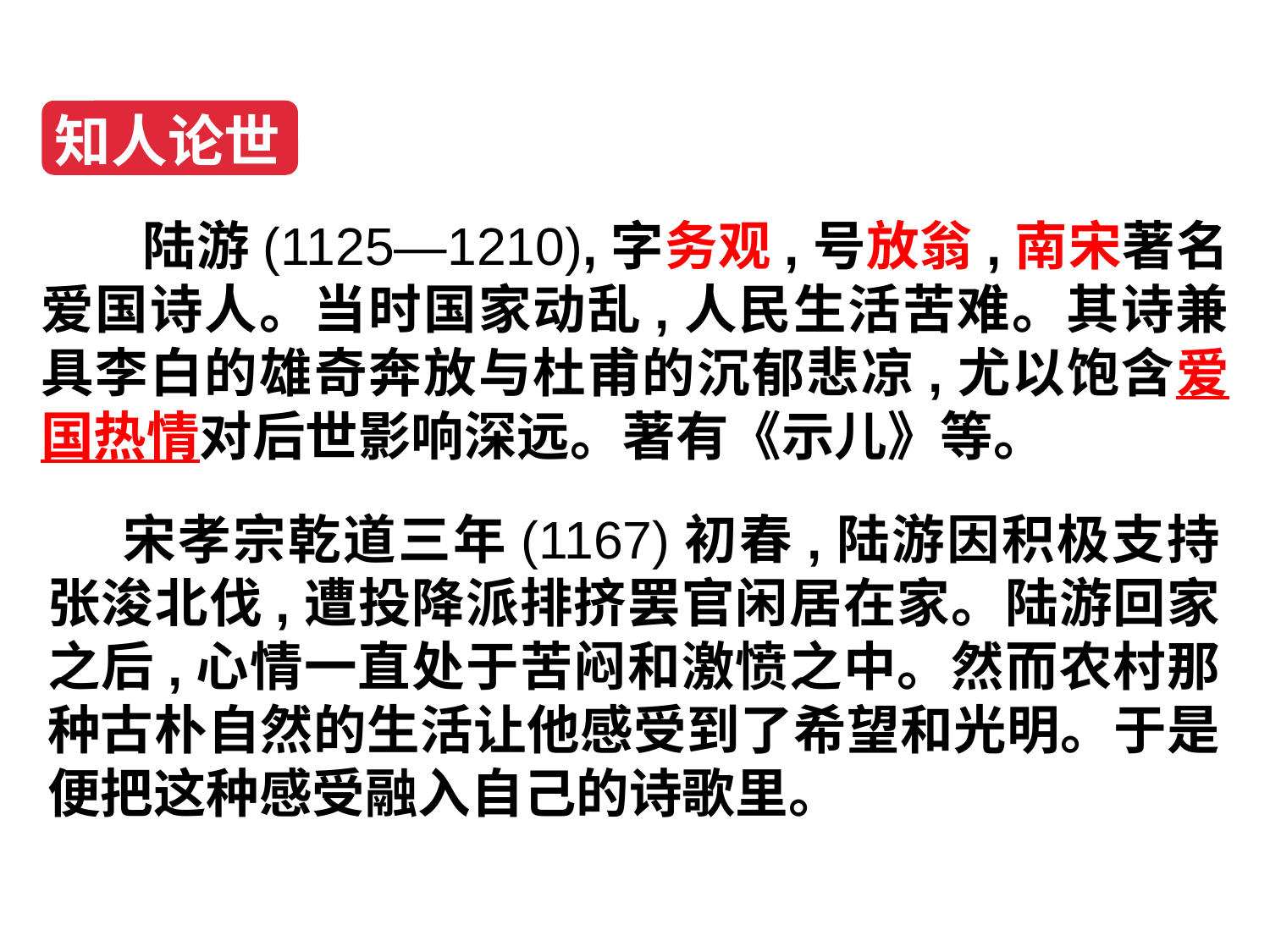

知人论世
        陆游(1125—1210),字务观,号放翁,南宋著名爱国诗人。当时国家动乱,人民生活苦难。其诗兼具李白的雄奇奔放与杜甫的沉郁悲凉,尤以饱含爱国热情对后世影响深远。著有《示儿》等。
    宋孝宗乾道三年(1167)初春,陆游因积极支持张浚北伐,遭投降派排挤罢官闲居在家。陆游回家之后,心情一直处于苦闷和激愤之中。然而农村那种古朴自然的生活让他感受到了希望和光明。于是便把这种感受融入自己的诗歌里。